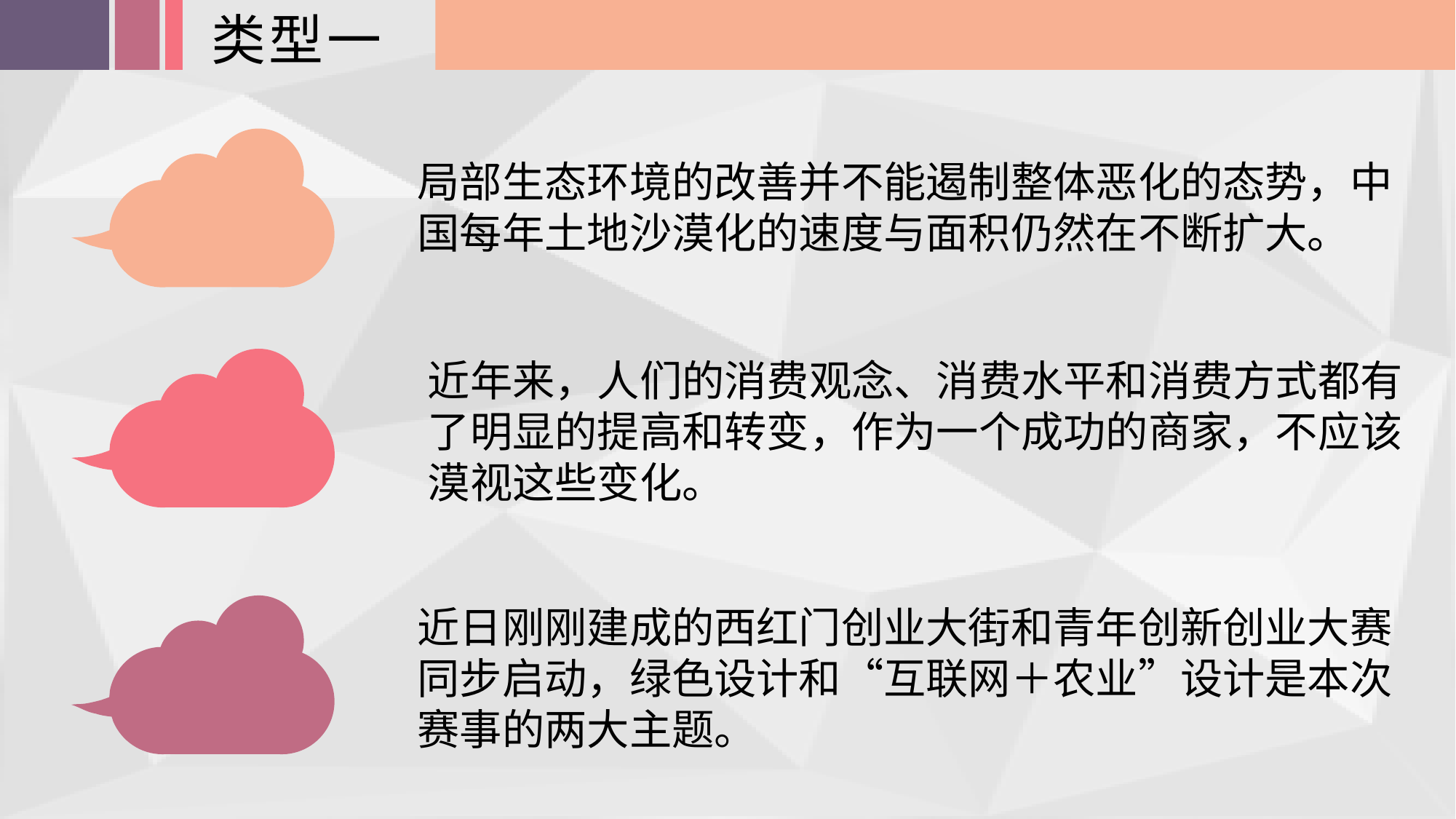

类型一

局部生态环境的改善并不能遏制整体恶化的态势，中国每年土地沙漠化的速度与面积仍然在不断扩大。

近年来，人们的消费观念、消费水平和消费方式都有了明显的提高和转变，作为一个成功的商家，不应该漠视这些变化。

近日刚刚建成的西红门创业大街和青年创新创业大赛同步启动，绿色设计和“互联网＋农业”设计是本次赛事的两大主题。